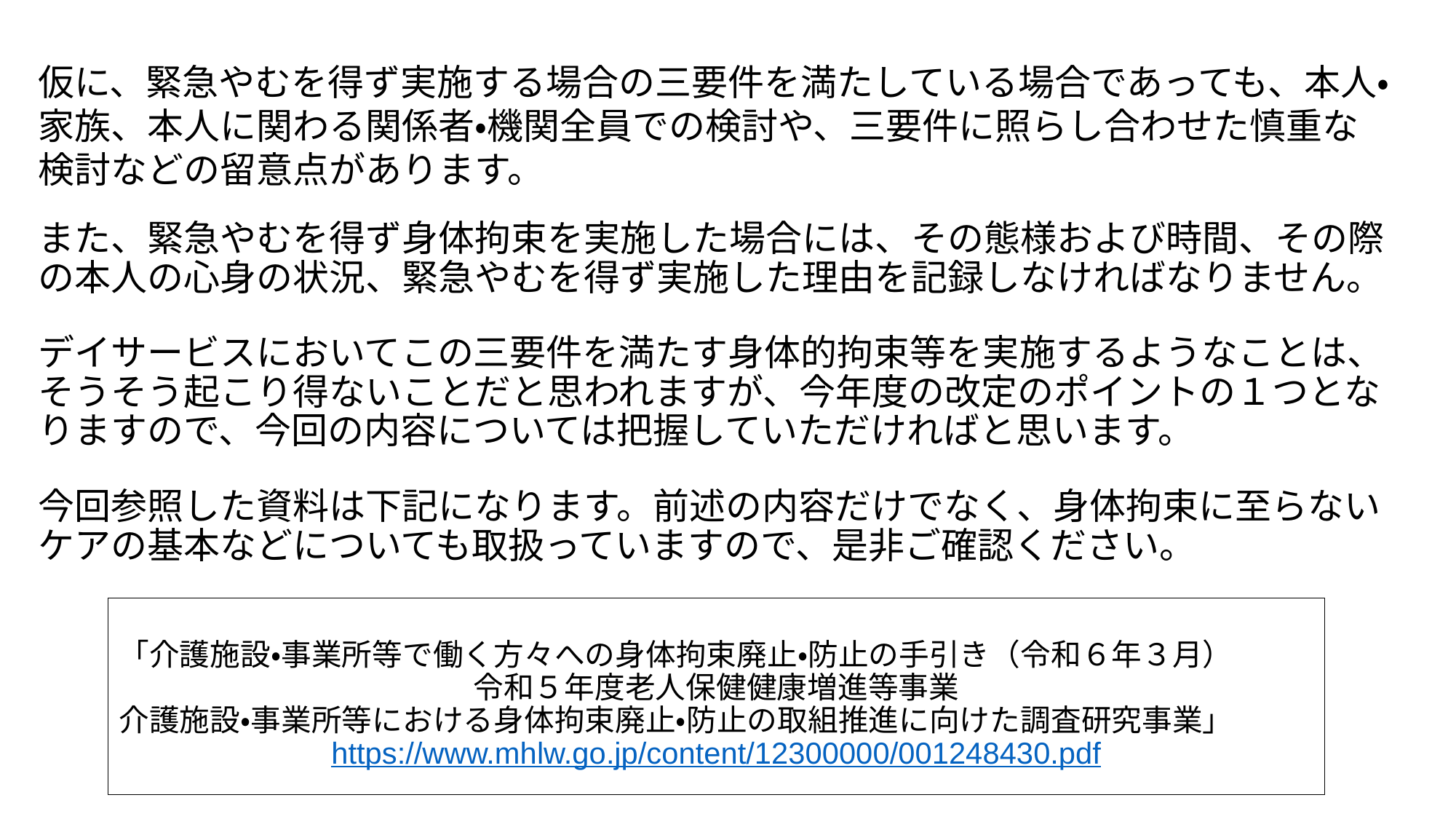

仮に、緊急やむを得ず実施する場合の三要件を満たしている場合であっても、本人・家族、本人に関わる関係者・機関全員での検討や、三要件に照らし合わせた慎重な検討などの留意点があります。
また、緊急やむを得ず身体拘束を実施した場合には、その態様および時間、その際の本人の心身の状況、緊急やむを得ず実施した理由を記録しなければなりません。
デイサービスにおいてこの三要件を満たす身体的拘束等を実施するようなことは、そうそう起こり得ないことだと思われますが、今年度の改定のポイントの１つとなりますので、今回の内容については把握していただければと思います。
今回参照した資料は下記になります。前述の内容だけでなく、身体拘束に至らないケアの基本などについても取扱っていますので、是非ご確認ください。

「介護施設・事業所等で働く方々への身体拘束廃止・防止の手引き（令和６年３月）
令和５年度老人保健健康増進等事業
介護施設・事業所等における身体拘束廃止・防止の取組推進に向けた調査研究事業」
https://www.mhlw.go.jp/content/12300000/001248430.pdf